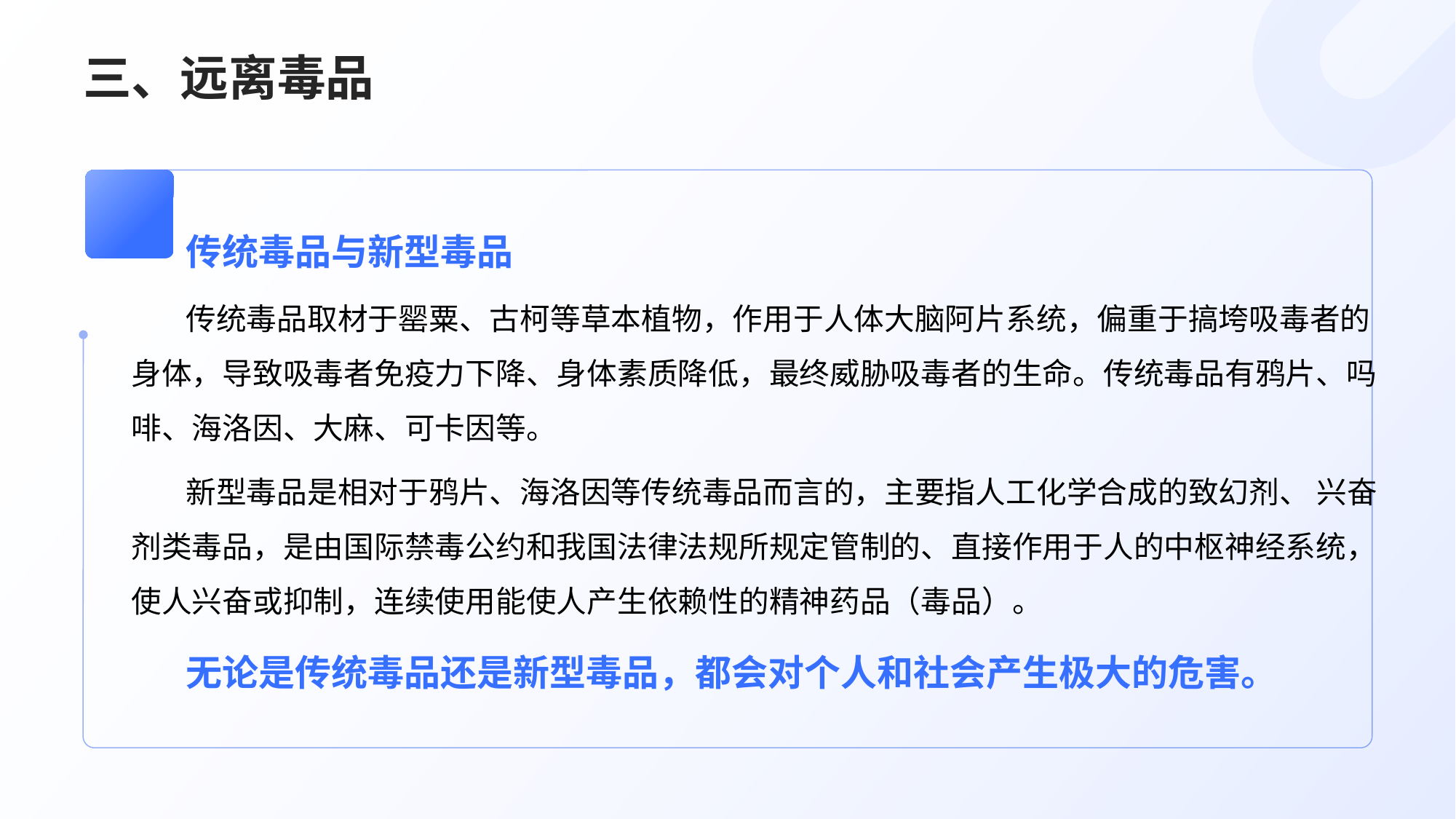

# 三、远离毒品

传统毒品与新型毒品
传统毒品取材于罂粟、古柯等草本植物，作用于人体大脑阿片系统，偏重于搞垮吸毒者的身体，导致吸毒者免疫力下降、身体素质降低，最终威胁吸毒者的生命。传统毒品有鸦片、吗啡、海洛因、大麻、可卡因等。
新型毒品是相对于鸦片、海洛因等传统毒品而言的，主要指人工化学合成的致幻剂、 兴奋剂类毒品，是由国际禁毒公约和我国法律法规所规定管制的、直接作用于人的中枢神经系统，使人兴奋或抑制，连续使用能使人产生依赖性的精神药品（毒品）。
无论是传统毒品还是新型毒品，都会对个人和社会产生极大的危害。